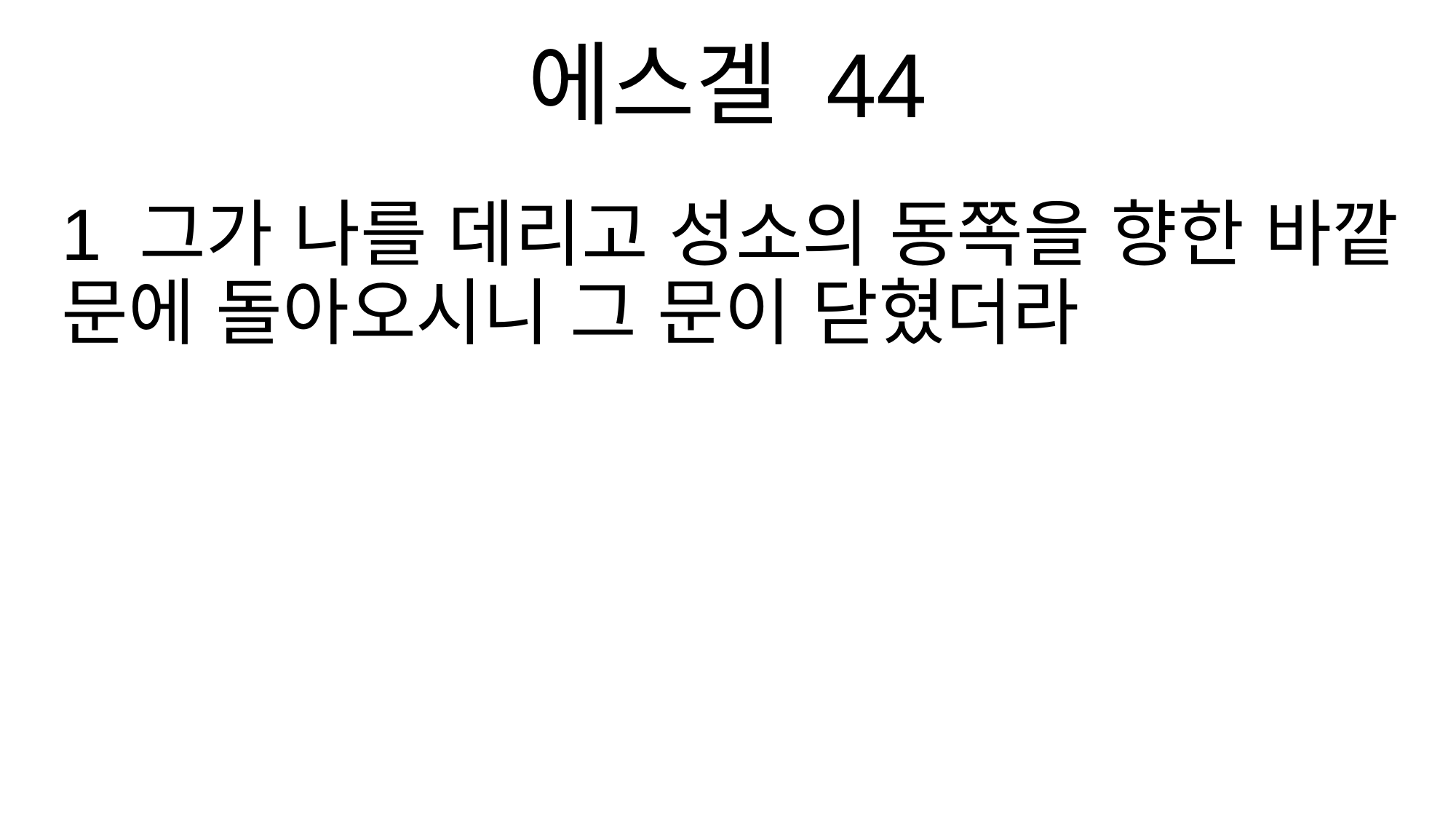

에스겔 44
1 그가 나를 데리고 성소의 동쪽을 향한 바깥 문에 돌아오시니 그 문이 닫혔더라